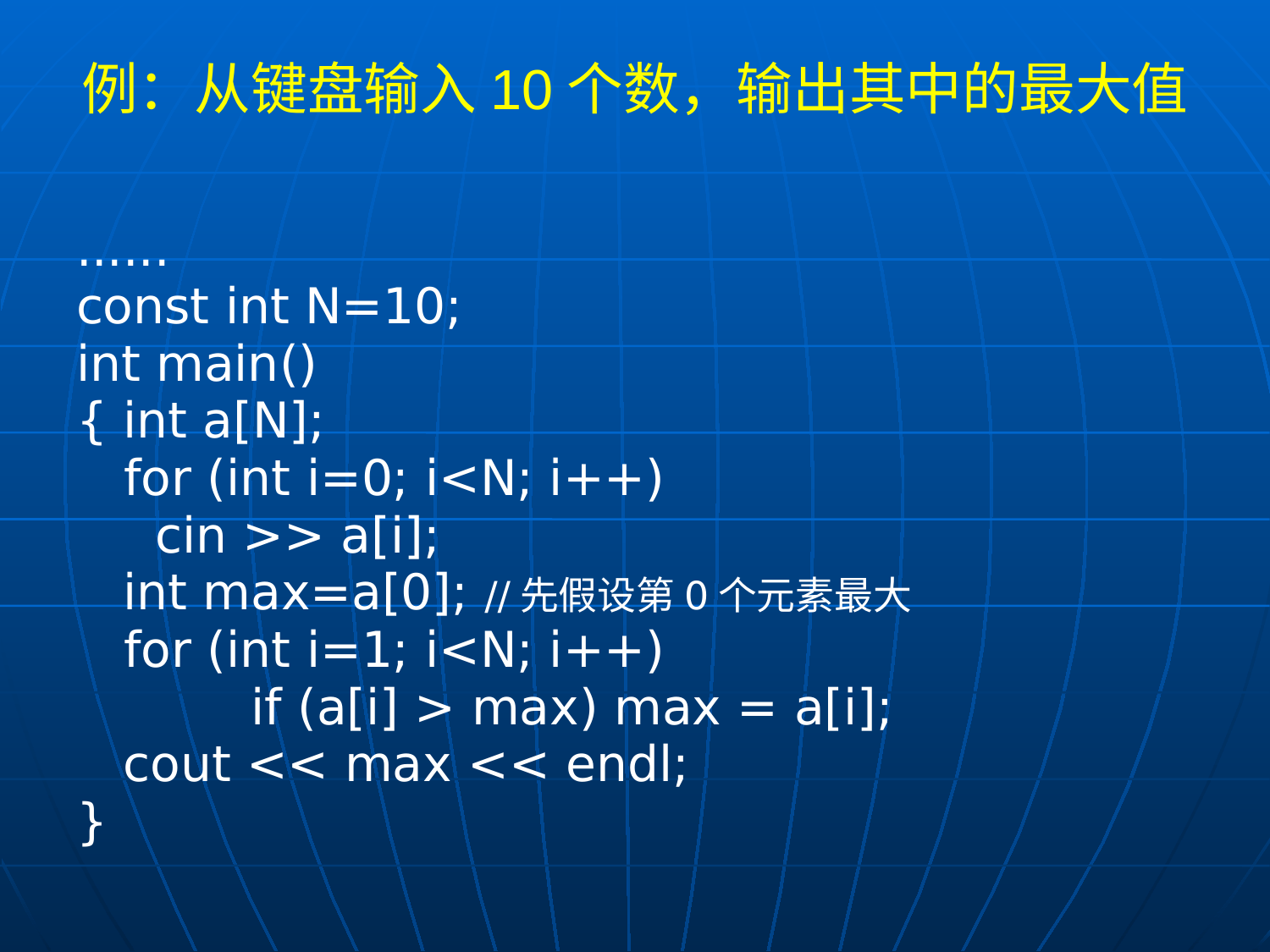

# 例：从键盘输入10个数，输出其中的最大值
......
const int N=10;
int main()
{ int a[N];
  	for (int i=0; i<N; i++)
	  cin >> a[i];
   int max=a[0]; //先假设第0个元素最大
	for (int i=1; i<N; i++)
		if (a[i] > max) max = a[i];
   cout << max << endl;
}